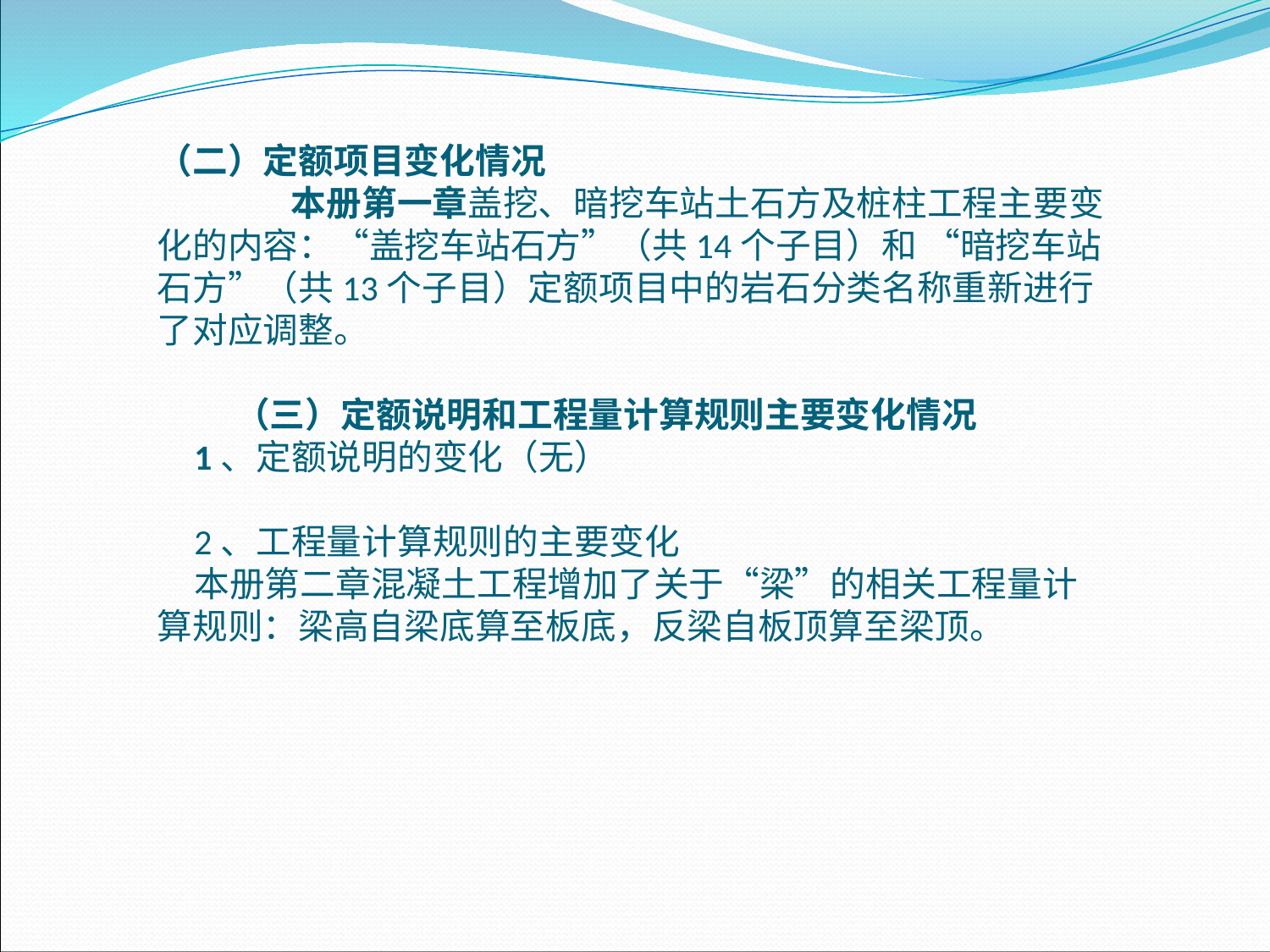

（二）定额项目变化情况           本册第一章盖挖、暗挖车站土石方及桩柱工程主要变化的内容：“盖挖车站石方”（共14个子目）和 “暗挖车站石方”（共13个子目）定额项目中的岩石分类名称重新进行了对应调整。

    （三）定额说明和工程量计算规则主要变化情况1、定额说明的变化（无）
2、工程量计算规则的主要变化
本册第二章混凝土工程增加了关于“梁”的相关工程量计算规则：梁高自梁底算至板底，反梁自板顶算至梁顶。
104